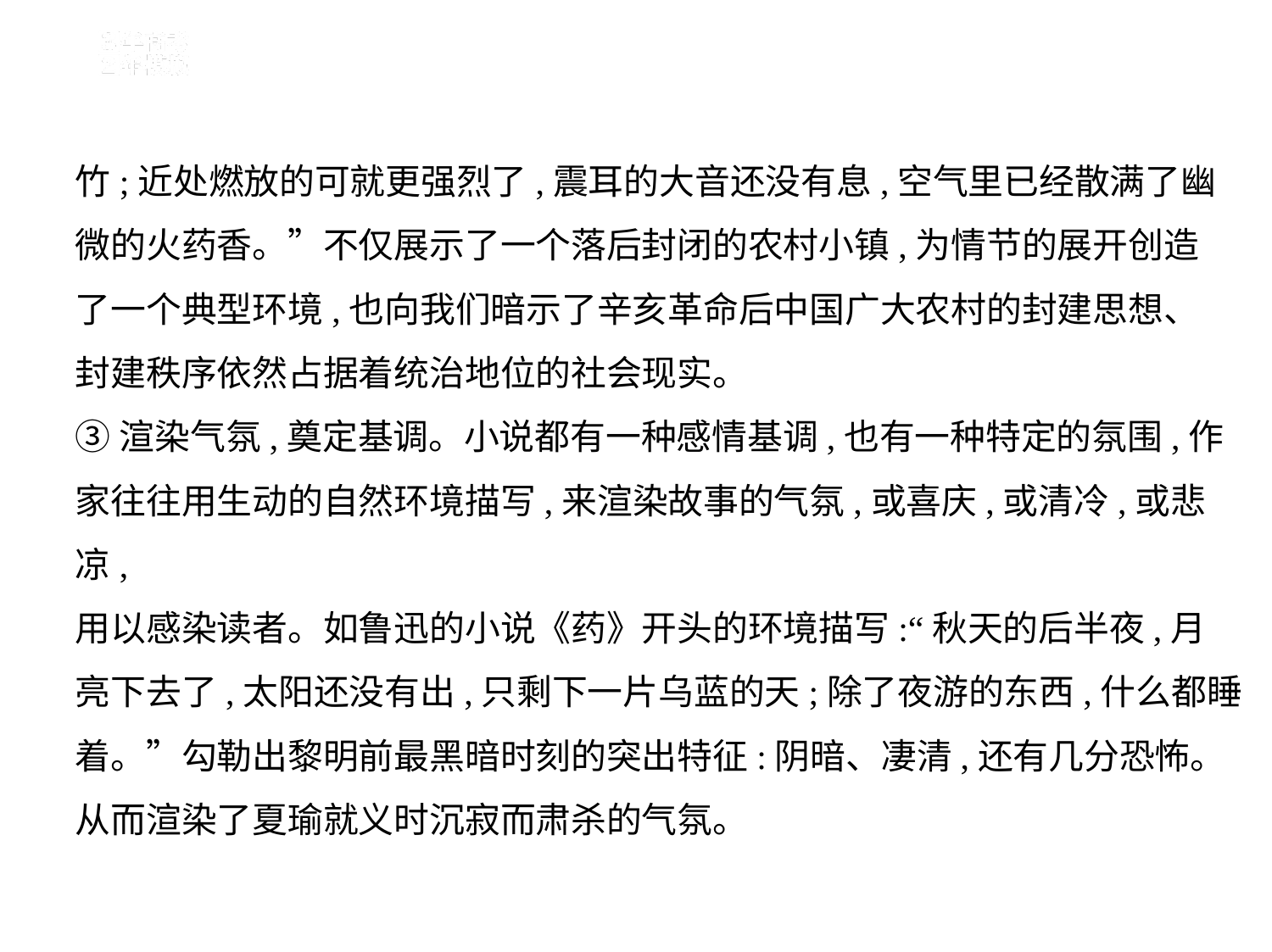

竹;近处燃放的可就更强烈了,震耳的大音还没有息,空气里已经散满了幽
微的火药香。”不仅展示了一个落后封闭的农村小镇,为情节的展开创造
了一个典型环境,也向我们暗示了辛亥革命后中国广大农村的封建思想、
封建秩序依然占据着统治地位的社会现实。
③渲染气氛,奠定基调。小说都有一种感情基调,也有一种特定的氛围,作
家往往用生动的自然环境描写,来渲染故事的气氛,或喜庆,或清冷,或悲凉,
用以感染读者。如鲁迅的小说《药》开头的环境描写:“秋天的后半夜,月
亮下去了,太阳还没有出,只剩下一片乌蓝的天;除了夜游的东西,什么都睡
着。”勾勒出黎明前最黑暗时刻的突出特征:阴暗、凄清,还有几分恐怖。
从而渲染了夏瑜就义时沉寂而肃杀的气氛。